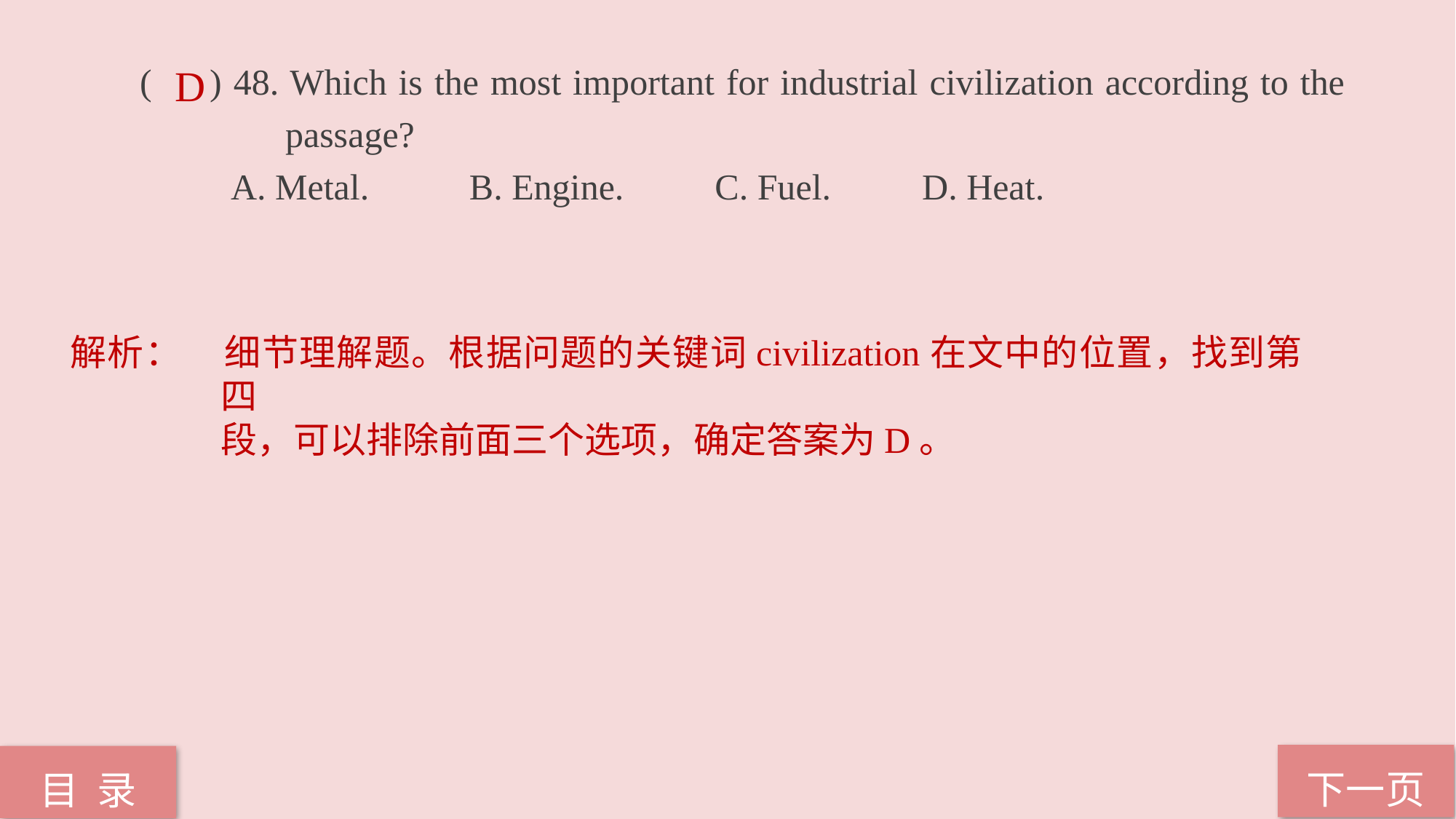

(     ) 48. Which is the most important for industrial civilization according to the 	 	    passage?
          A. Metal.           B. Engine.          C. Fuel.          D. Heat.
D
解析：	细节理解题。根据问题的关键词civilization在文中的位置，找到第四
	段，可以排除前面三个选项，确定答案为D。